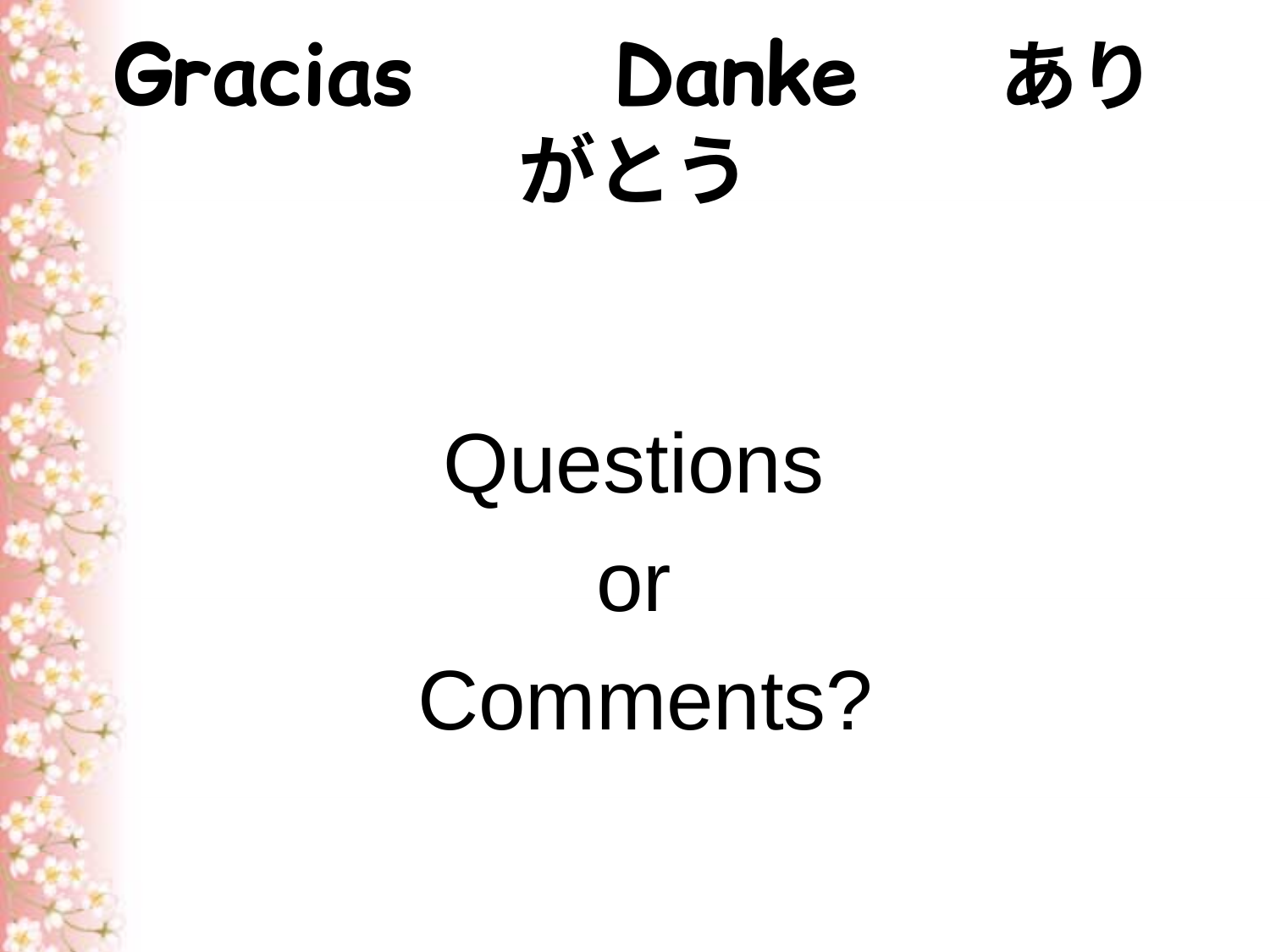

# Gracias  　Danke 　ありがとう
Questions
or
Comments?